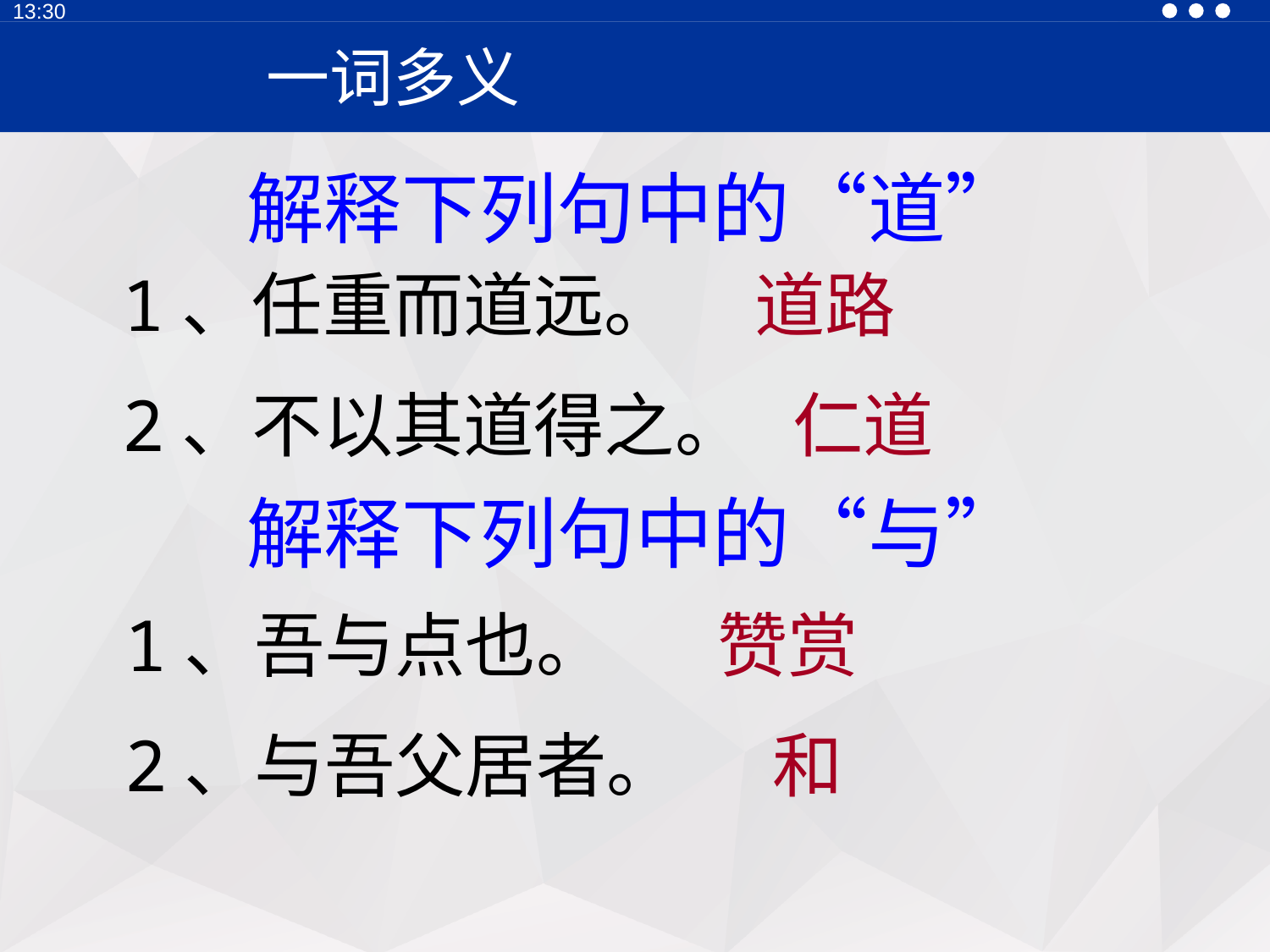

13:30

一词多义
解释下列句中的“道”
1、任重而道远。     道路
2、不以其道得之。   仁道
解释下列句中的“与”
1、吾与点也。       赞赏
2、与吾父居者。      和